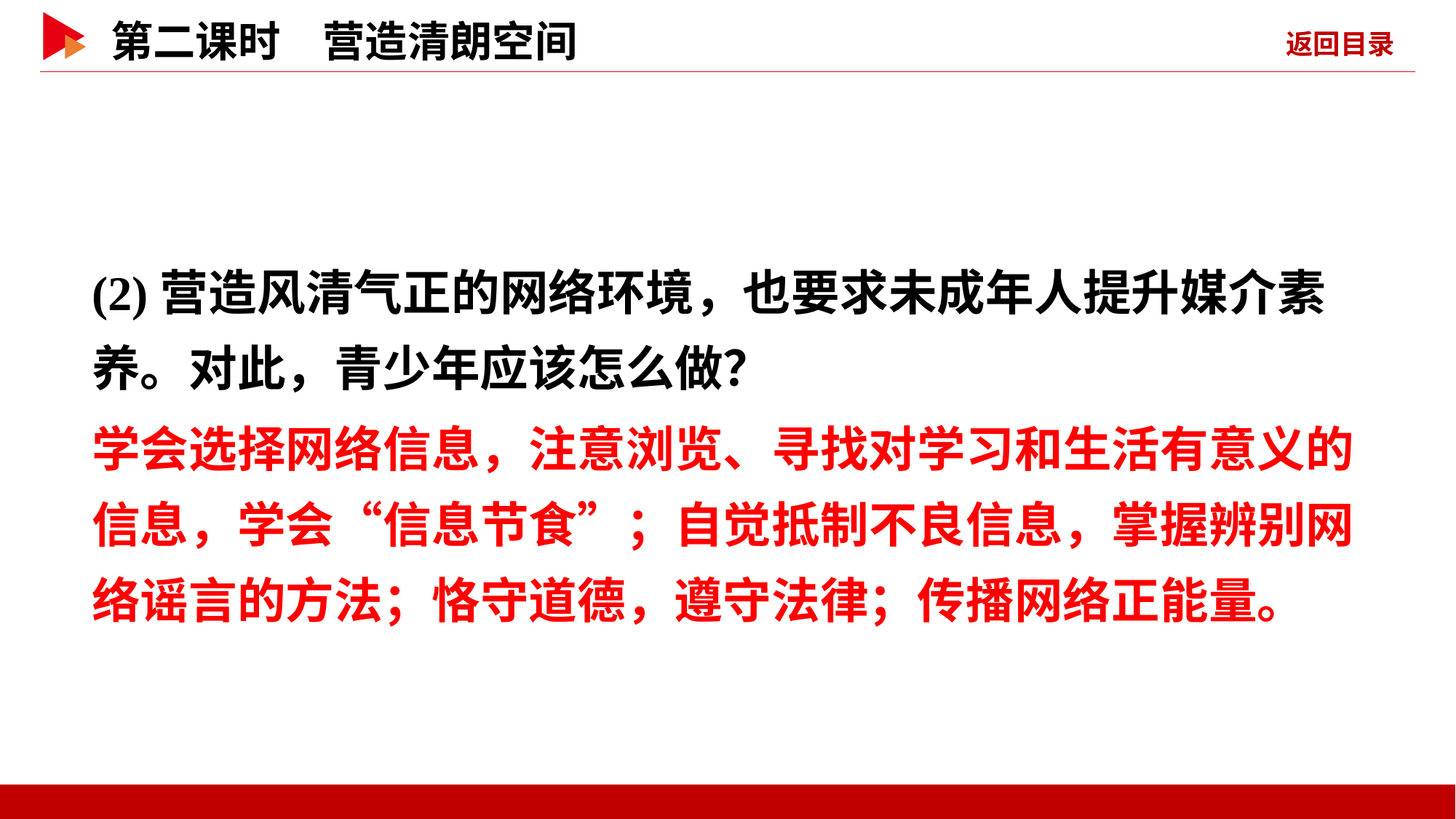

(2)营造风清气正的网络环境，也要求未成年人提升媒介素养。对此，青少年应该怎么做？
学会选择网络信息，注意浏览、寻找对学习和生活有意义的信息，学会“信息节食”；自觉抵制不良信息，掌握辨别网络谣言的方法；恪守道德，遵守法律；传播网络正能量。